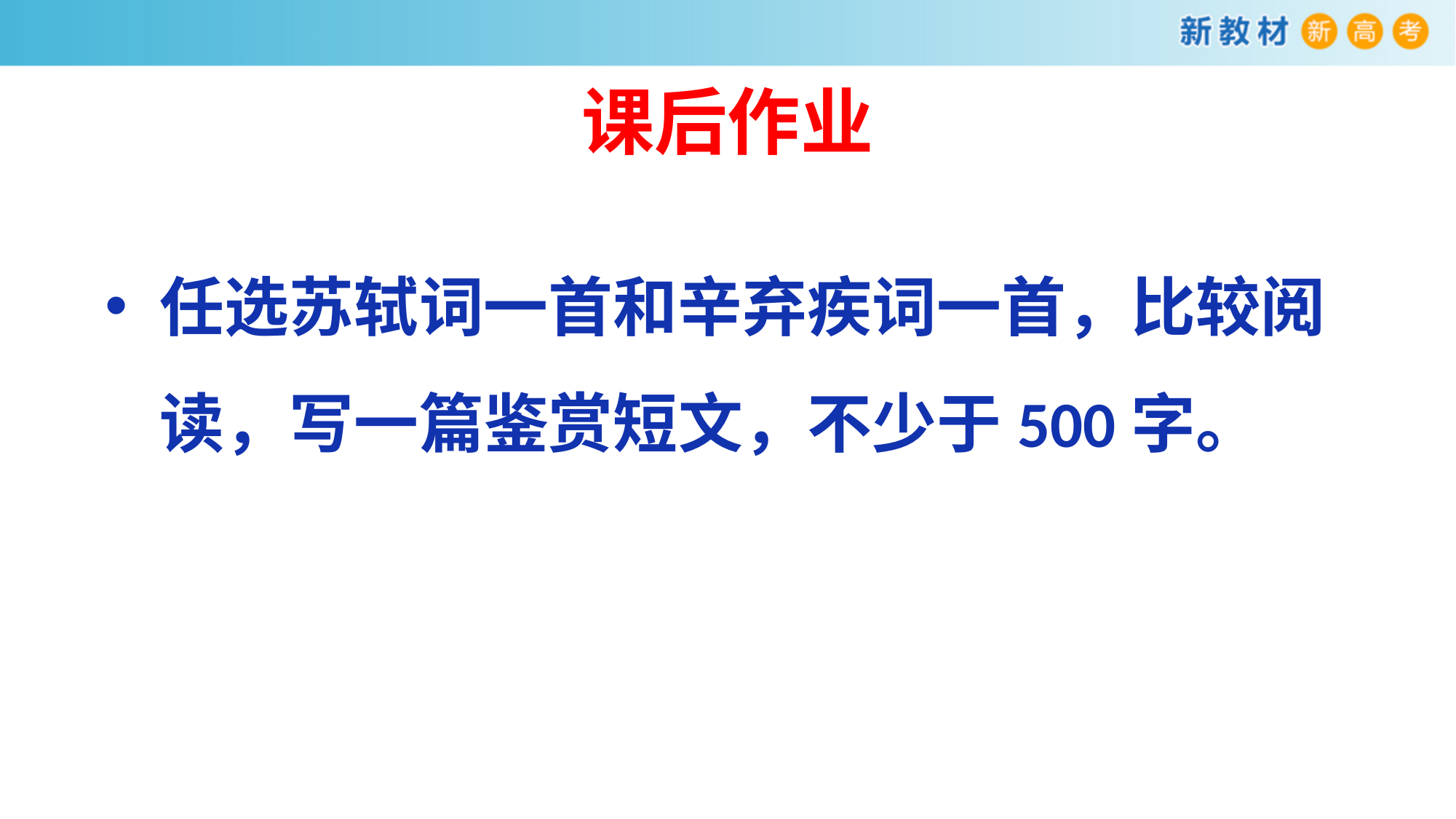

# 课后作业
任选苏轼词一首和辛弃疾词一首，比较阅读，写一篇鉴赏短文，不少于500字。